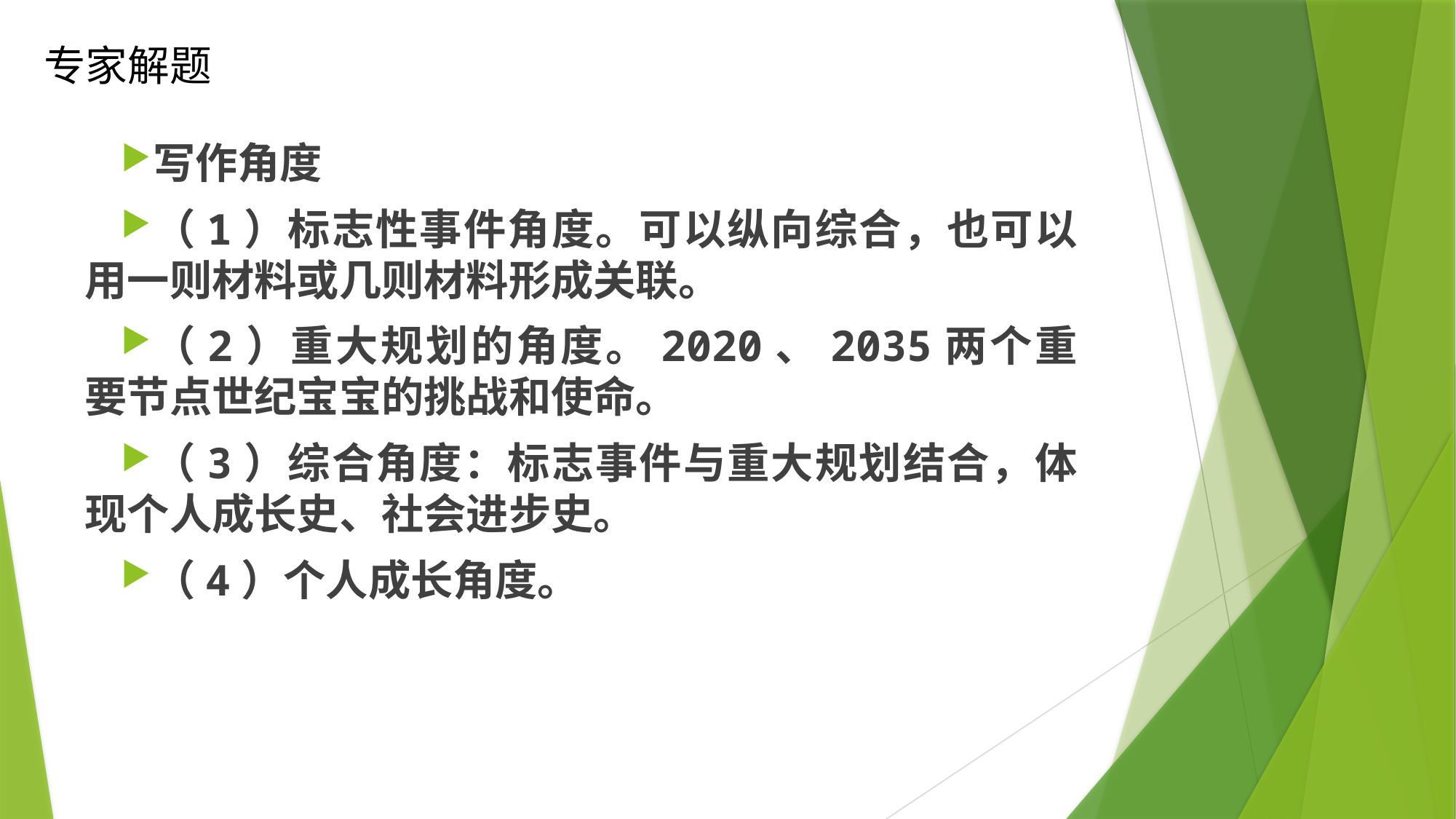

# 专家解题
写作角度
（1）标志性事件角度。可以纵向综合，也可以用一则材料或几则材料形成关联。
（2）重大规划的角度。2020、2035两个重要节点世纪宝宝的挑战和使命。
（3）综合角度：标志事件与重大规划结合，体现个人成长史、社会进步史。
（4）个人成长角度。